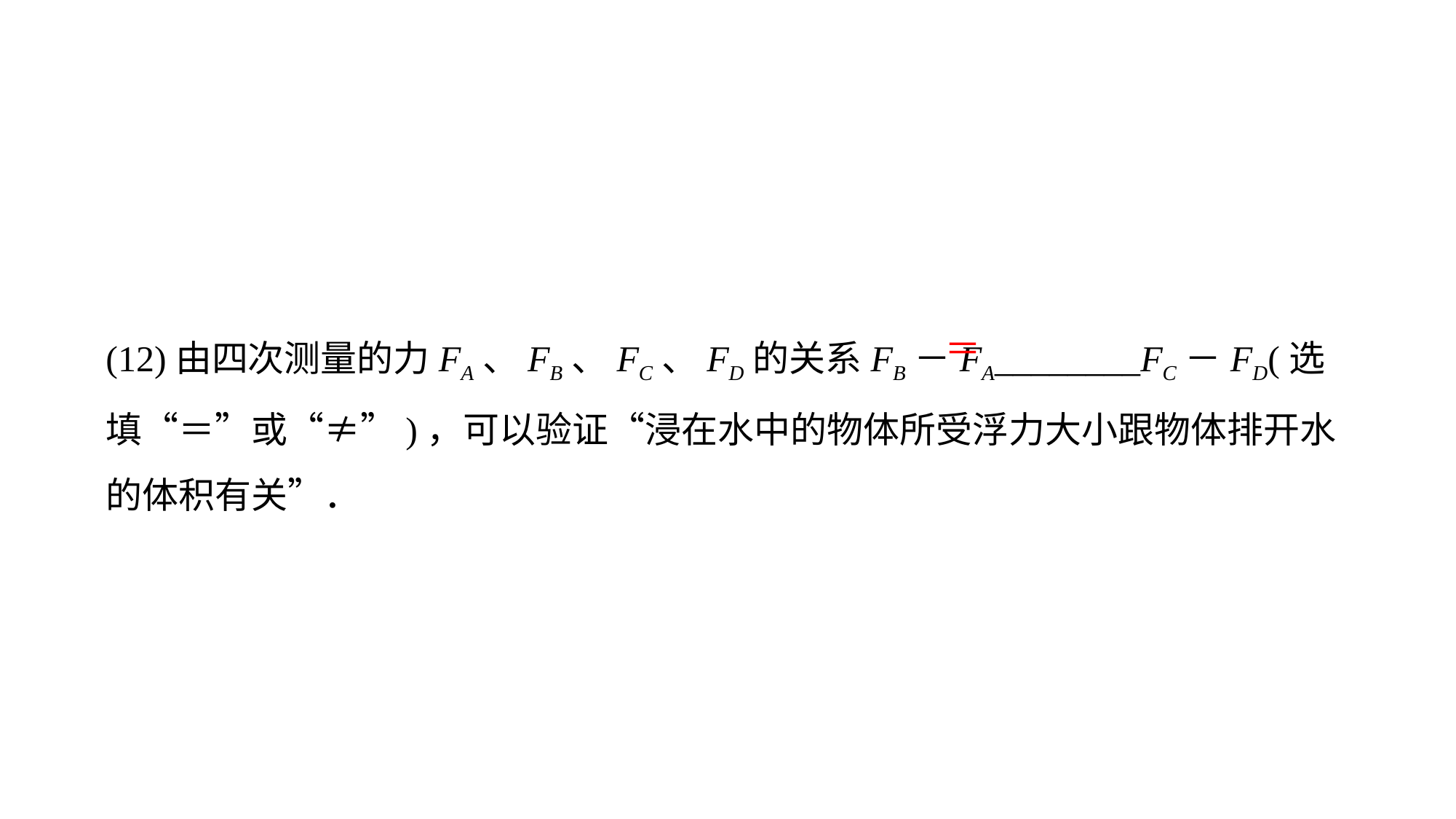

(12)由四次测量的力FA、FB、FC、FD的关系FB－FA________FC－FD(选填“＝”或“≠”)，可以验证“浸在水中的物体所受浮力大小跟物体排开水的体积有关”．
＝